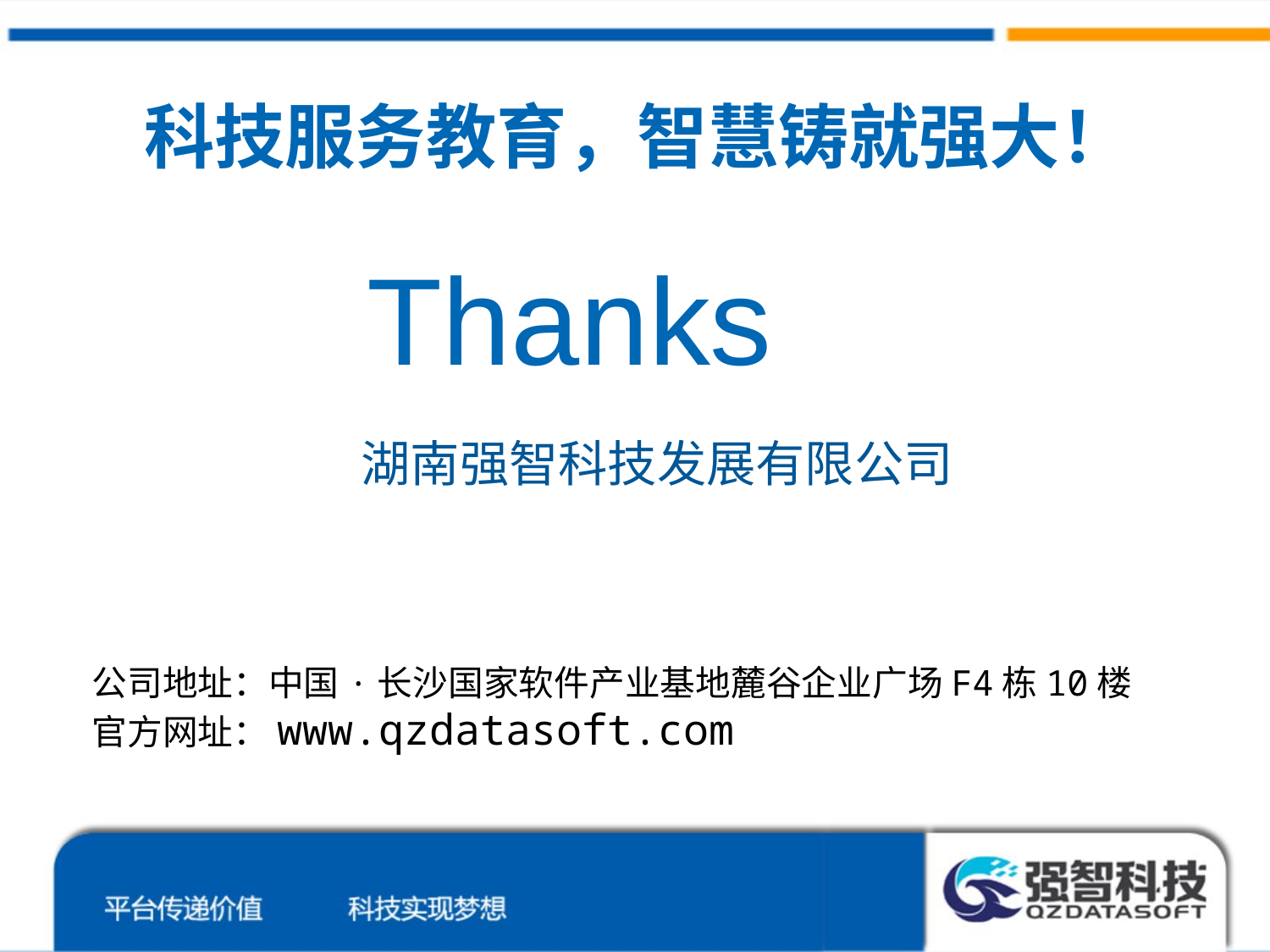

科技服务教育，智慧铸就强大！
Thanks
湖南强智科技发展有限公司
公司地址：中国·长沙国家软件产业基地麓谷企业广场F4栋10楼
官方网址：www.qzdatasoft.com